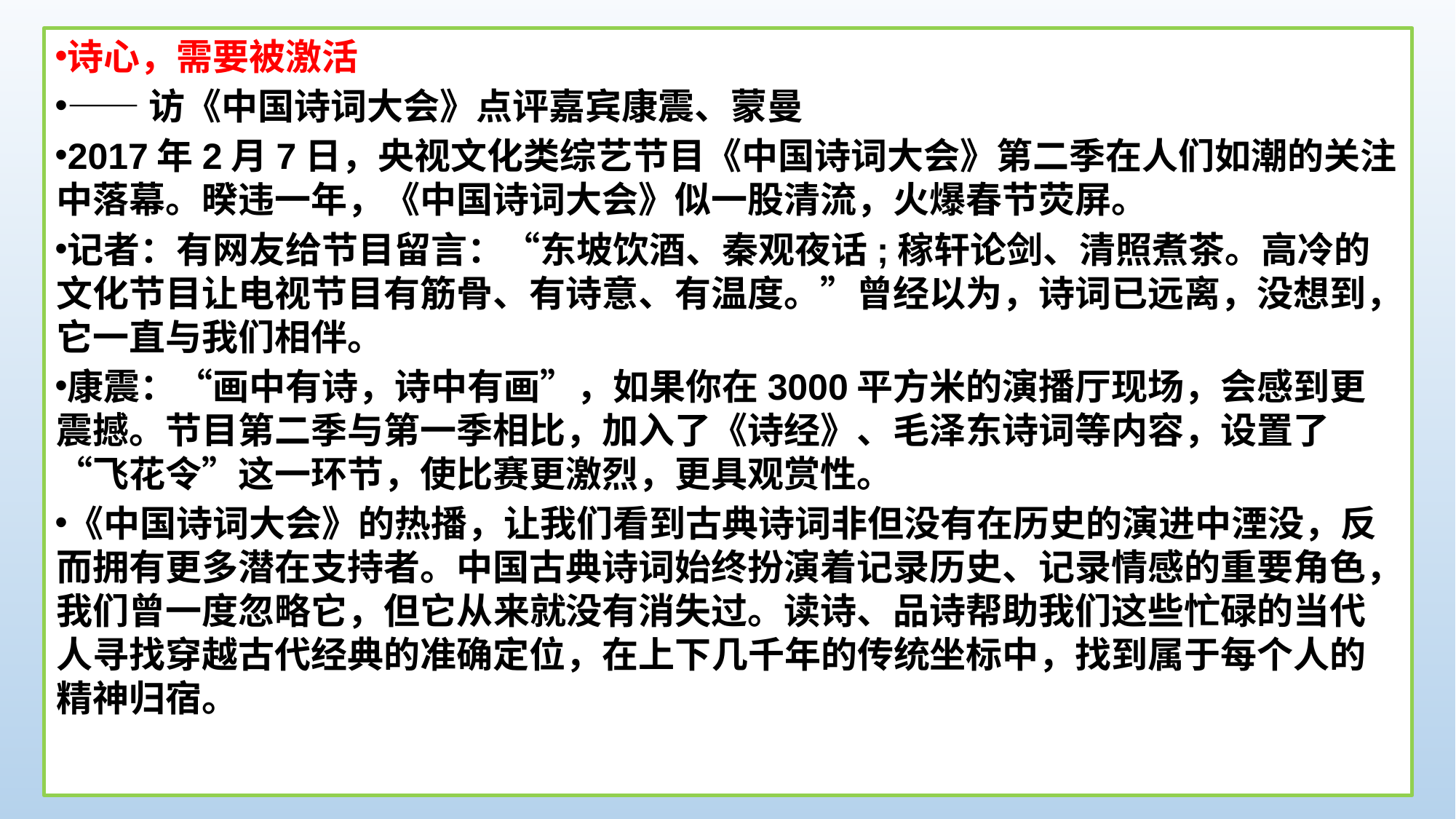

诗心，需要被激活
——访《中国诗词大会》点评嘉宾康震、蒙曼
2017年2月7日，央视文化类综艺节目《中国诗词大会》第二季在人们如潮的关注中落幕。暌违一年，《中国诗词大会》似一股清流，火爆春节荧屏。
记者：有网友给节目留言：“东坡饮酒、秦观夜话;稼轩论剑、清照煮茶。高冷的文化节目让电视节目有筋骨、有诗意、有温度。”曾经以为，诗词已远离，没想到，它一直与我们相伴。
康震：“画中有诗，诗中有画”，如果你在3000平方米的演播厅现场，会感到更震撼。节目第二季与第一季相比，加入了《诗经》、毛泽东诗词等内容，设置了“飞花令”这一环节，使比赛更激烈，更具观赏性。
《中国诗词大会》的热播，让我们看到古典诗词非但没有在历史的演进中湮没，反而拥有更多潜在支持者。中国古典诗词始终扮演着记录历史、记录情感的重要角色，我们曾一度忽略它，但它从来就没有消失过。读诗、品诗帮助我们这些忙碌的当代人寻找穿越古代经典的准确定位，在上下几千年的传统坐标中，找到属于每个人的精神归宿。